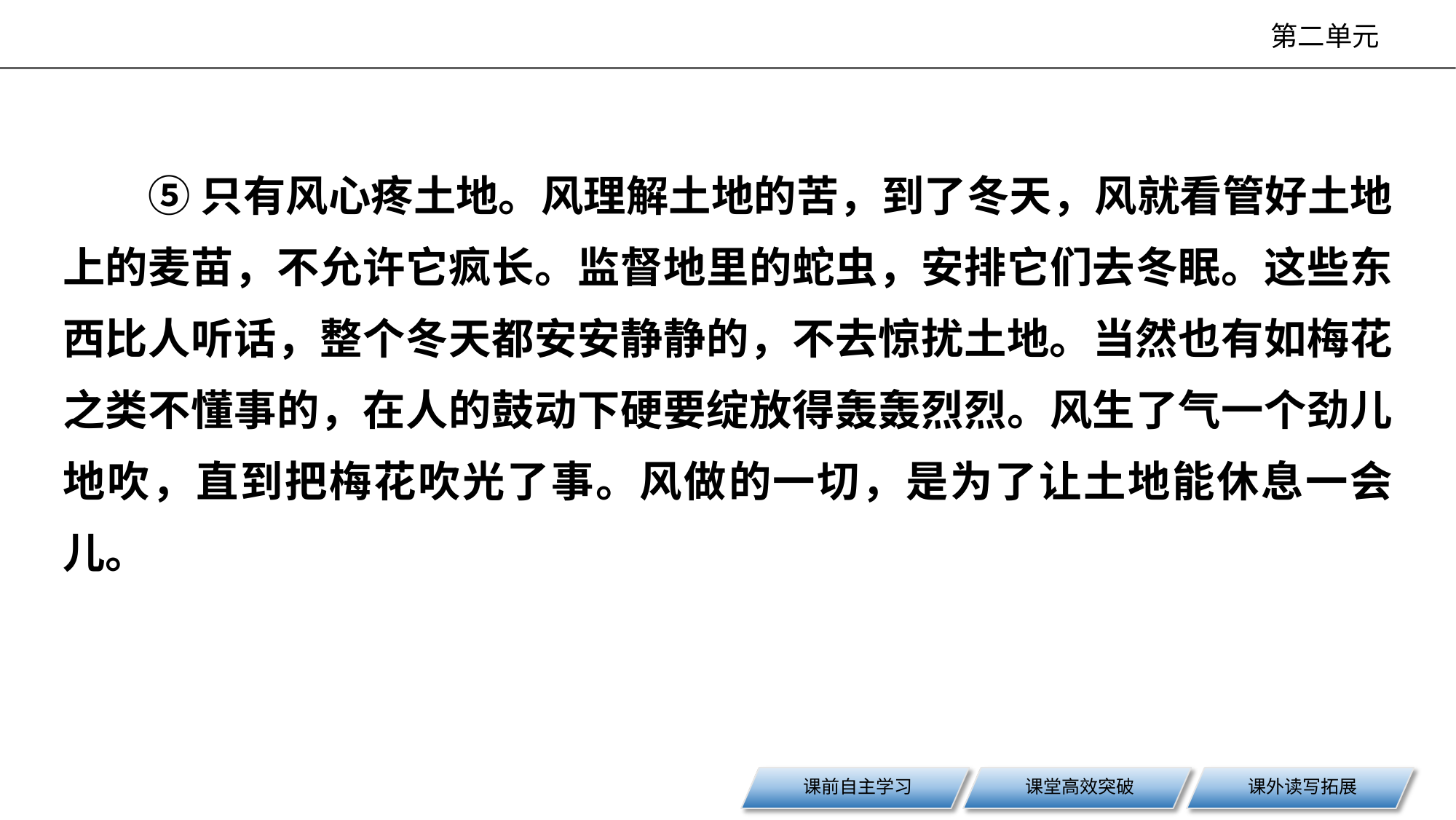

⑤只有风心疼土地。风理解土地的苦，到了冬天，风就看管好土地上的麦苗，不允许它疯长。监督地里的蛇虫，安排它们去冬眠。这些东西比人听话，整个冬天都安安静静的，不去惊扰土地。当然也有如梅花之类不懂事的，在人的鼓动下硬要绽放得轰轰烈烈。风生了气一个劲儿地吹，直到把梅花吹光了事。风做的一切，是为了让土地能休息一会儿。